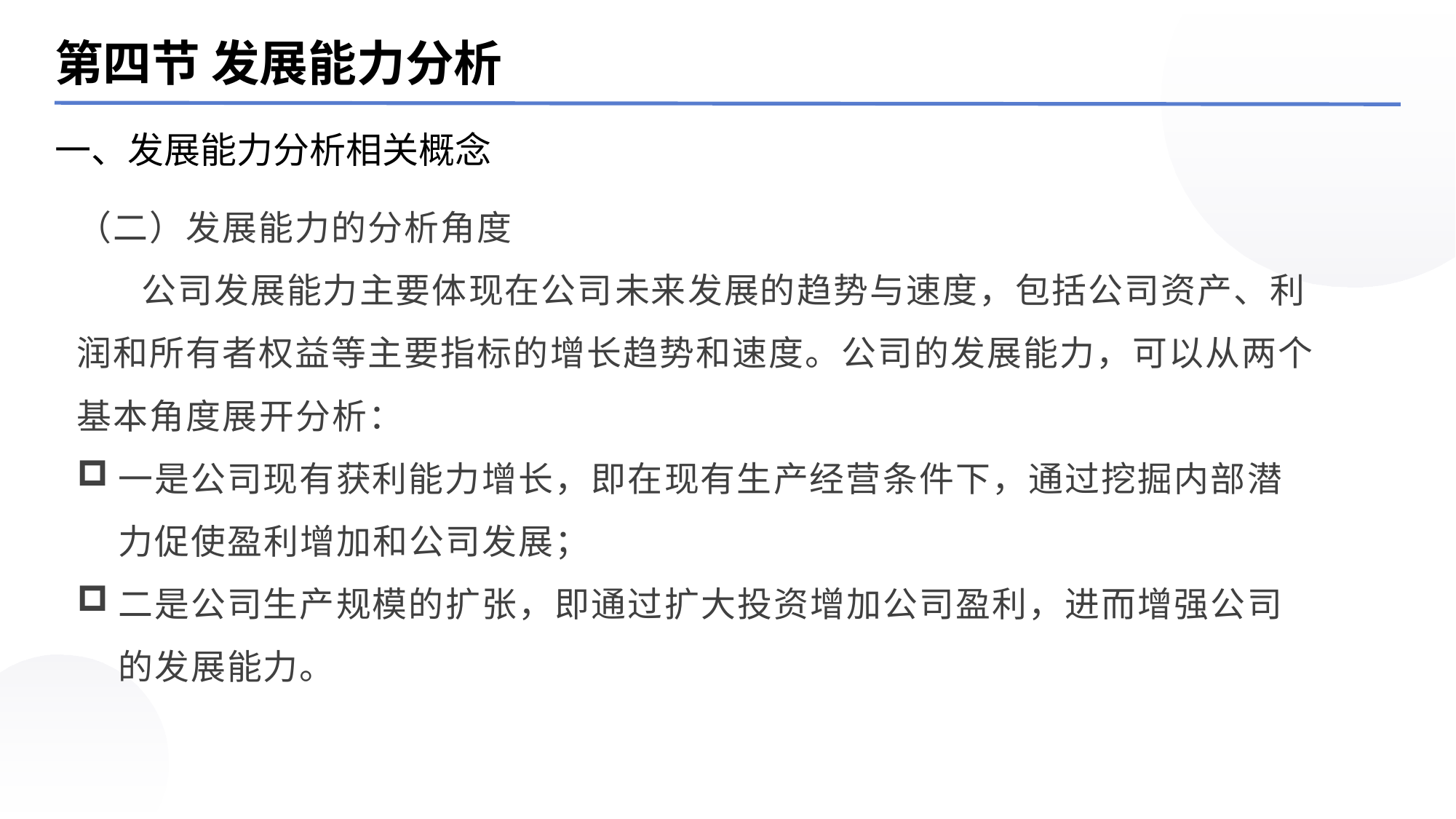

第四节 发展能力分析
一、发展能力分析相关概念
（二）发展能力的分析角度
      公司发展能力主要体现在公司未来发展的趋势与速度，包括公司资产、利润和所有者权益等主要指标的增长趋势和速度。公司的发展能力，可以从两个基本角度展开分析：
一是公司现有获利能力增长，即在现有生产经营条件下，通过挖掘内部潜力促使盈利增加和公司发展；
二是公司生产规模的扩张，即通过扩大投资增加公司盈利，进而增强公司的发展能力。

80